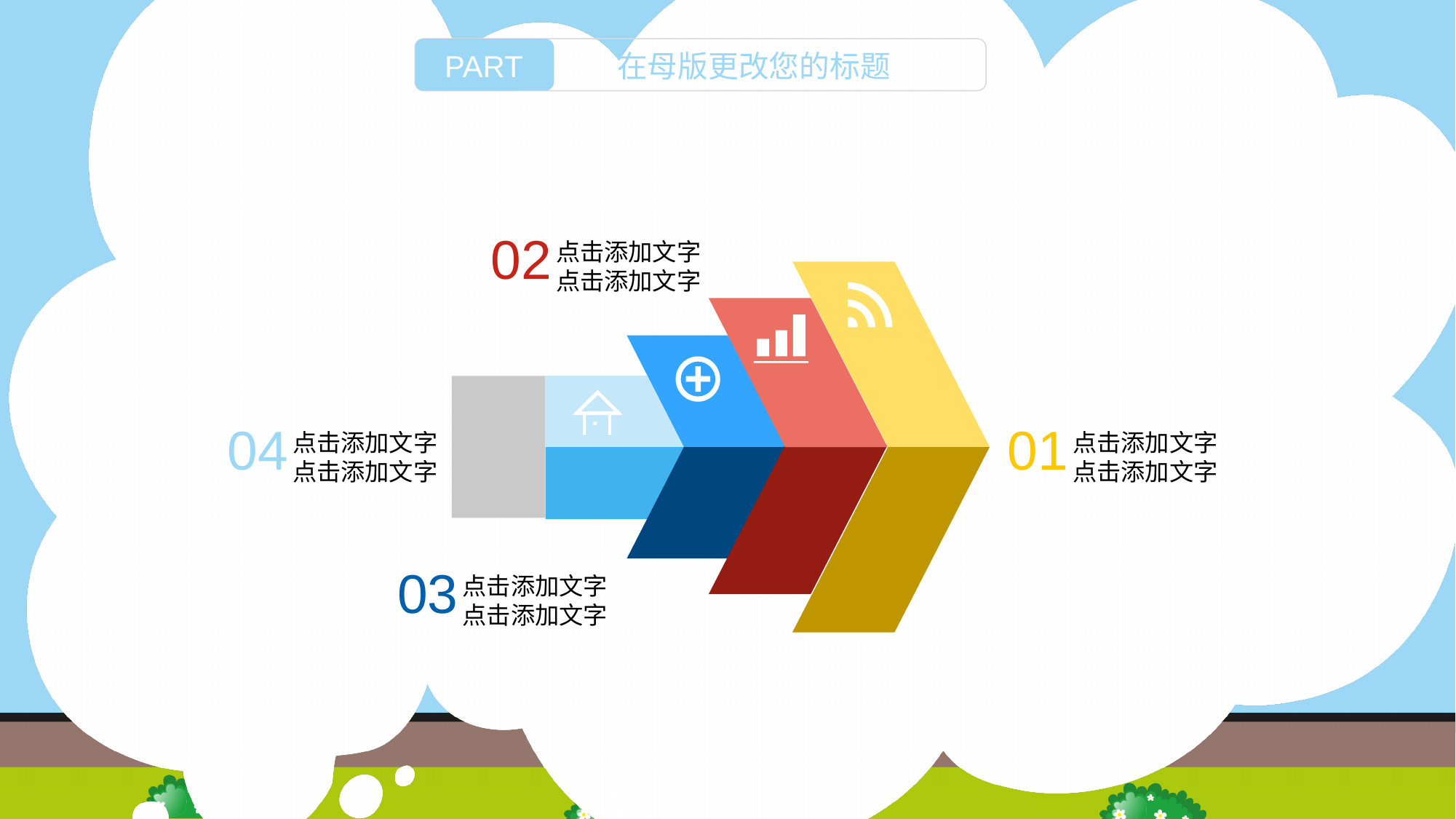

02
点击添加文字
点击添加文字

04
01
点击添加文字
点击添加文字
点击添加文字
点击添加文字

03
点击添加文字
点击添加文字